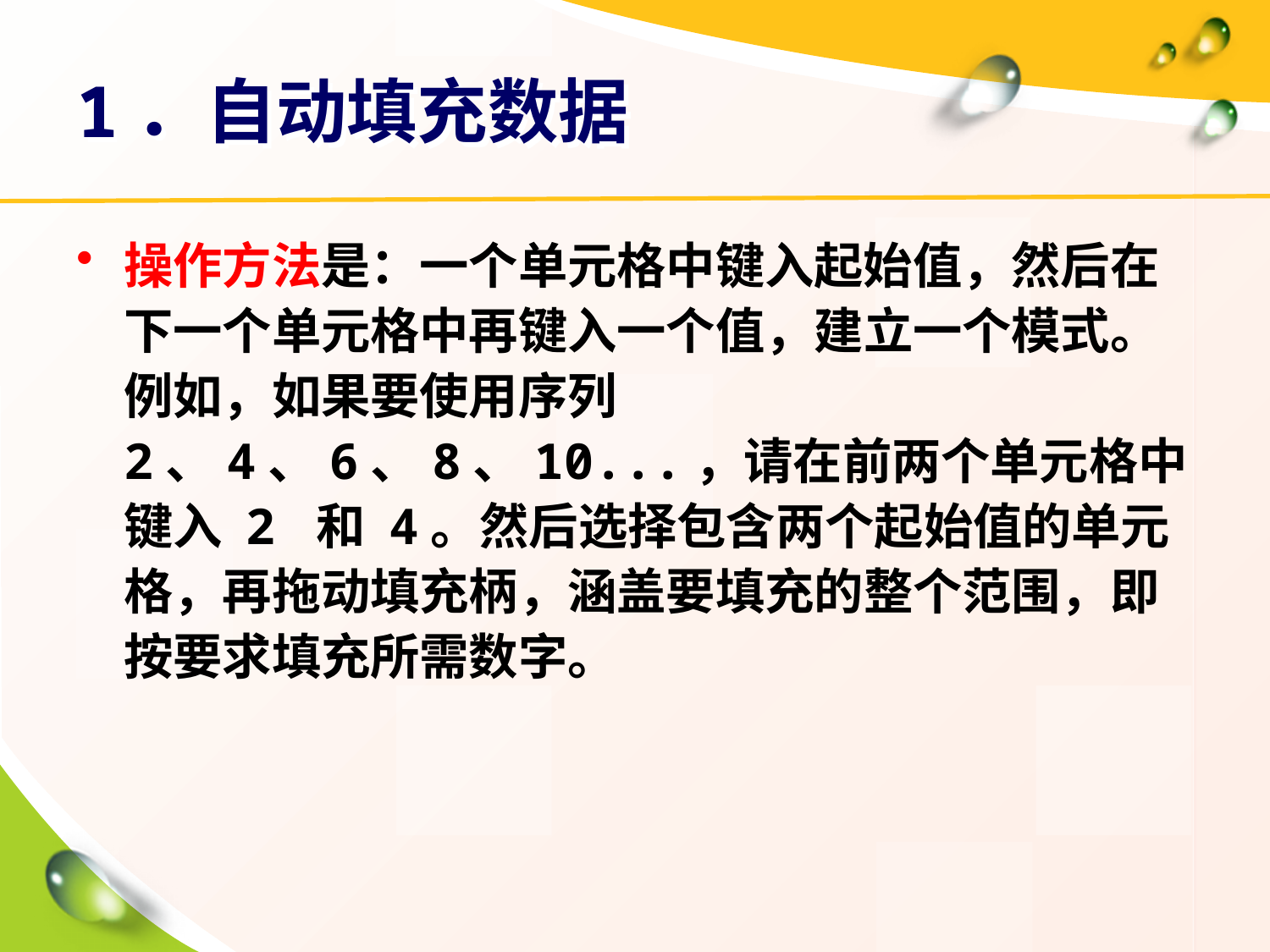

# 1．自动填充数据
操作方法是：一个单元格中键入起始值，然后在下一个单元格中再键入一个值，建立一个模式。例如，如果要使用序列2、4、6、8、10...，请在前两个单元格中键入 2 和 4。然后选择包含两个起始值的单元格，再拖动填充柄，涵盖要填充的整个范围，即按要求填充所需数字。